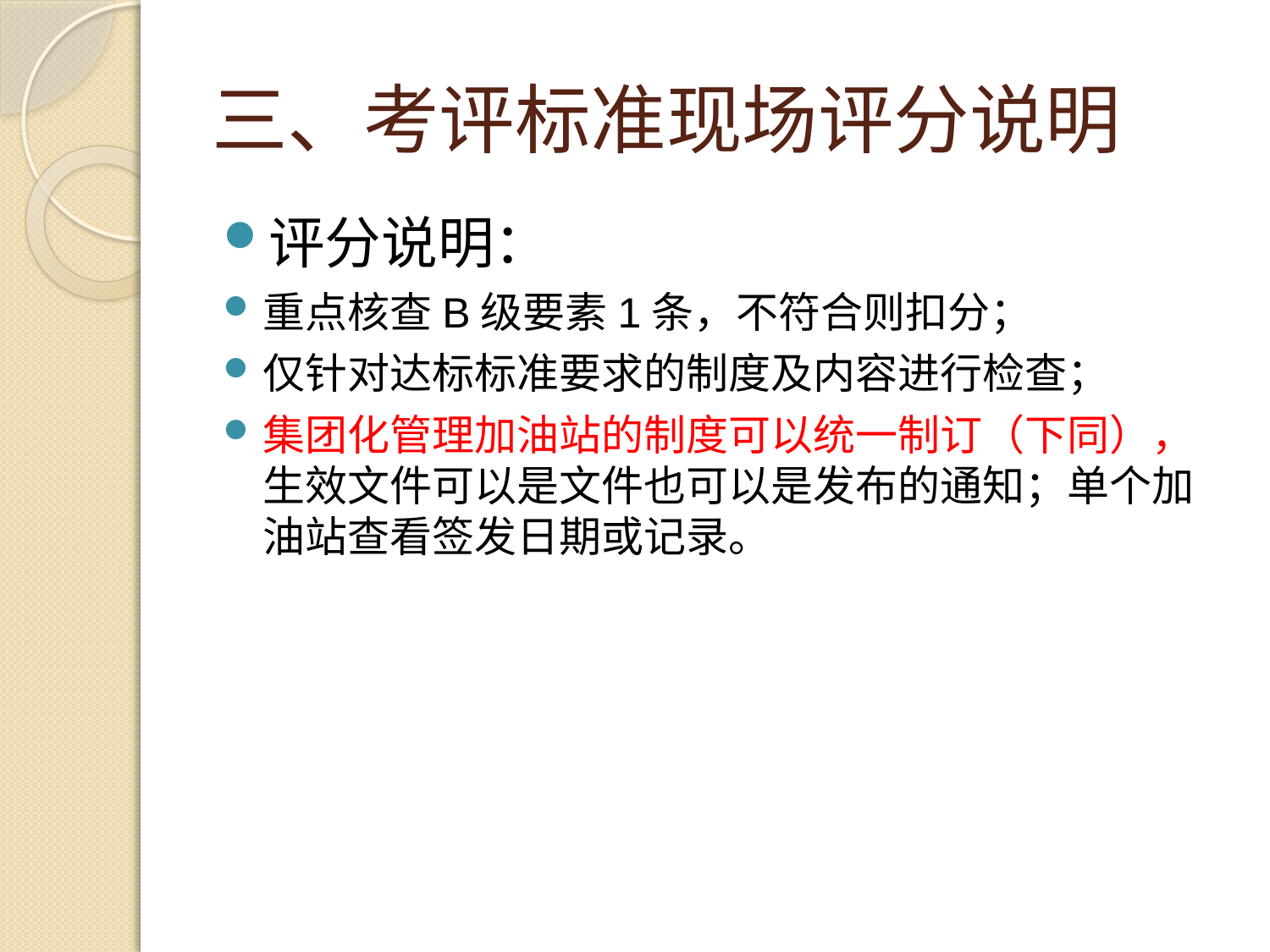

# 三、考评标准现场评分说明
评分说明：
重点核查B级要素1条，不符合则扣分；
仅针对达标标准要求的制度及内容进行检查；
集团化管理加油站的制度可以统一制订（下同），生效文件可以是文件也可以是发布的通知；单个加油站查看签发日期或记录。